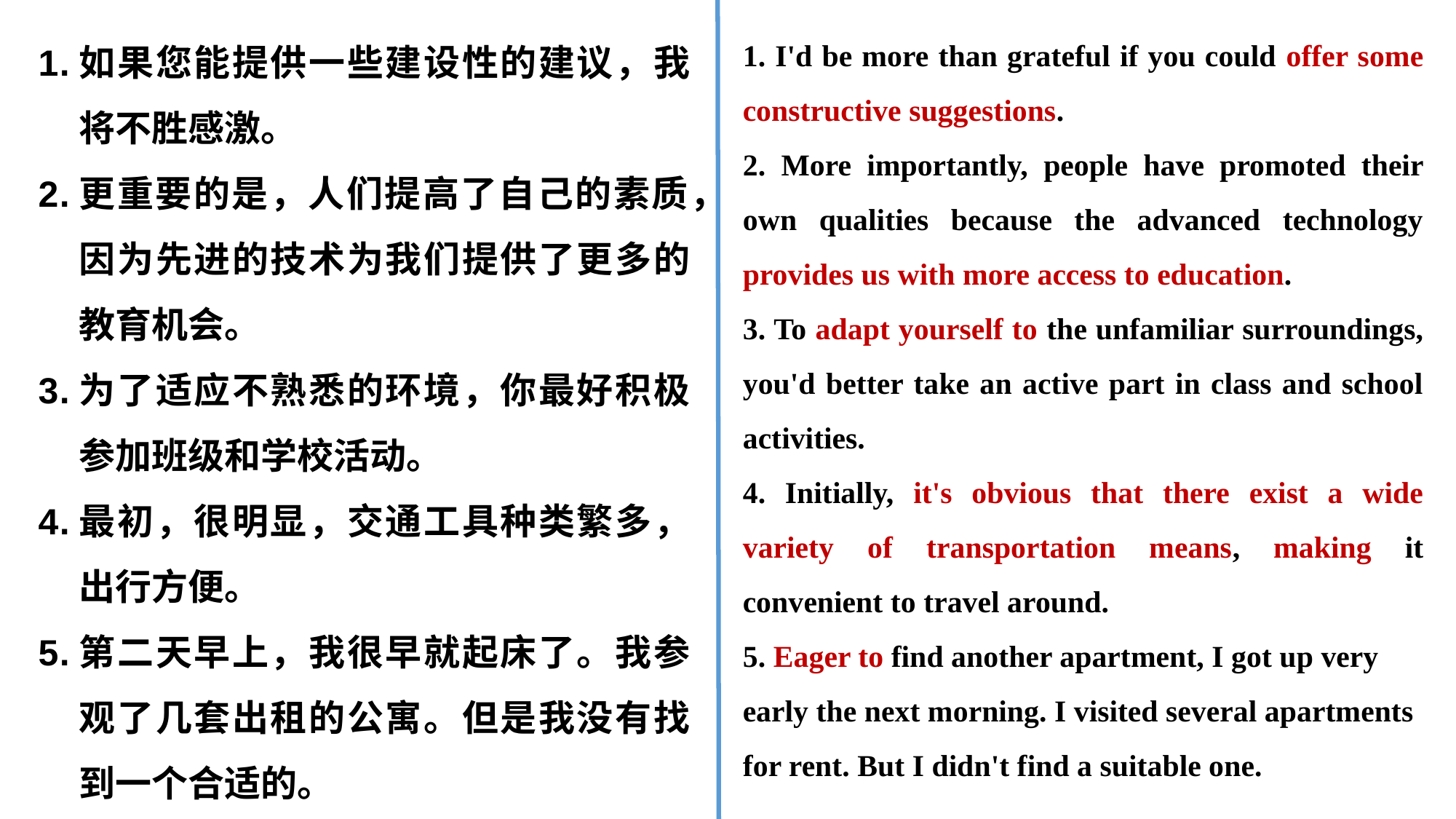

如果您能提供一些建设性的建议，我将不胜感激。
更重要的是，人们提高了自己的素质，因为先进的技术为我们提供了更多的教育机会。
为了适应不熟悉的环境，你最好积极参加班级和学校活动。
最初，很明显，交通工具种类繁多，出行方便。
第二天早上，我很早就起床了。我参观了几套出租的公寓。但是我没有找到一个合适的。
1. I'd be more than grateful if you could offer some constructive suggestions.
2. More importantly, people have promoted their own qualities because the advanced technology provides us with more access to education.
3. To adapt yourself to the unfamiliar surroundings, you'd better take an active part in class and school activities.
4. Initially, it's obvious that there exist a wide variety of transportation means, making it convenient to travel around.
5. Eager to find another apartment, I got up very early the next morning. I visited several apartments for rent. But I didn't find a suitable one.